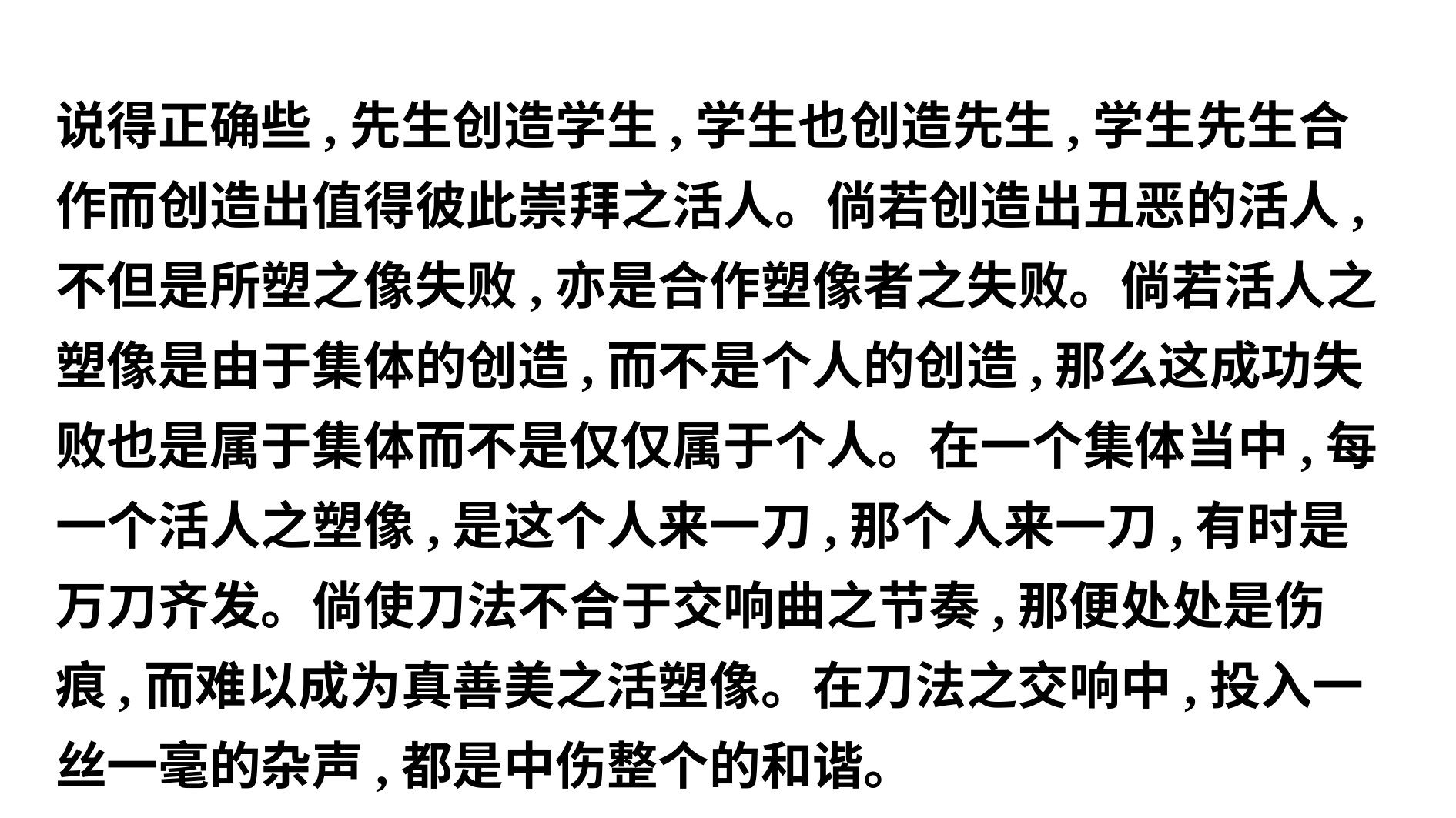

说得正确些,先生创造学生,学生也创造先生,学生先生合作而创造出值得彼此崇拜之活人。倘若创造出丑恶的活人,不但是所塑之像失败,亦是合作塑像者之失败。倘若活人之塑像是由于集体的创造,而不是个人的创造,那么这成功失败也是属于集体而不是仅仅属于个人。在一个集体当中,每一个活人之塑像,是这个人来一刀,那个人来一刀,有时是万刀齐发。倘使刀法不合于交响曲之节奏,那便处处是伤痕,而难以成为真善美之活塑像。在刀法之交响中,投入一丝一毫的杂声,都是中伤整个的和谐。